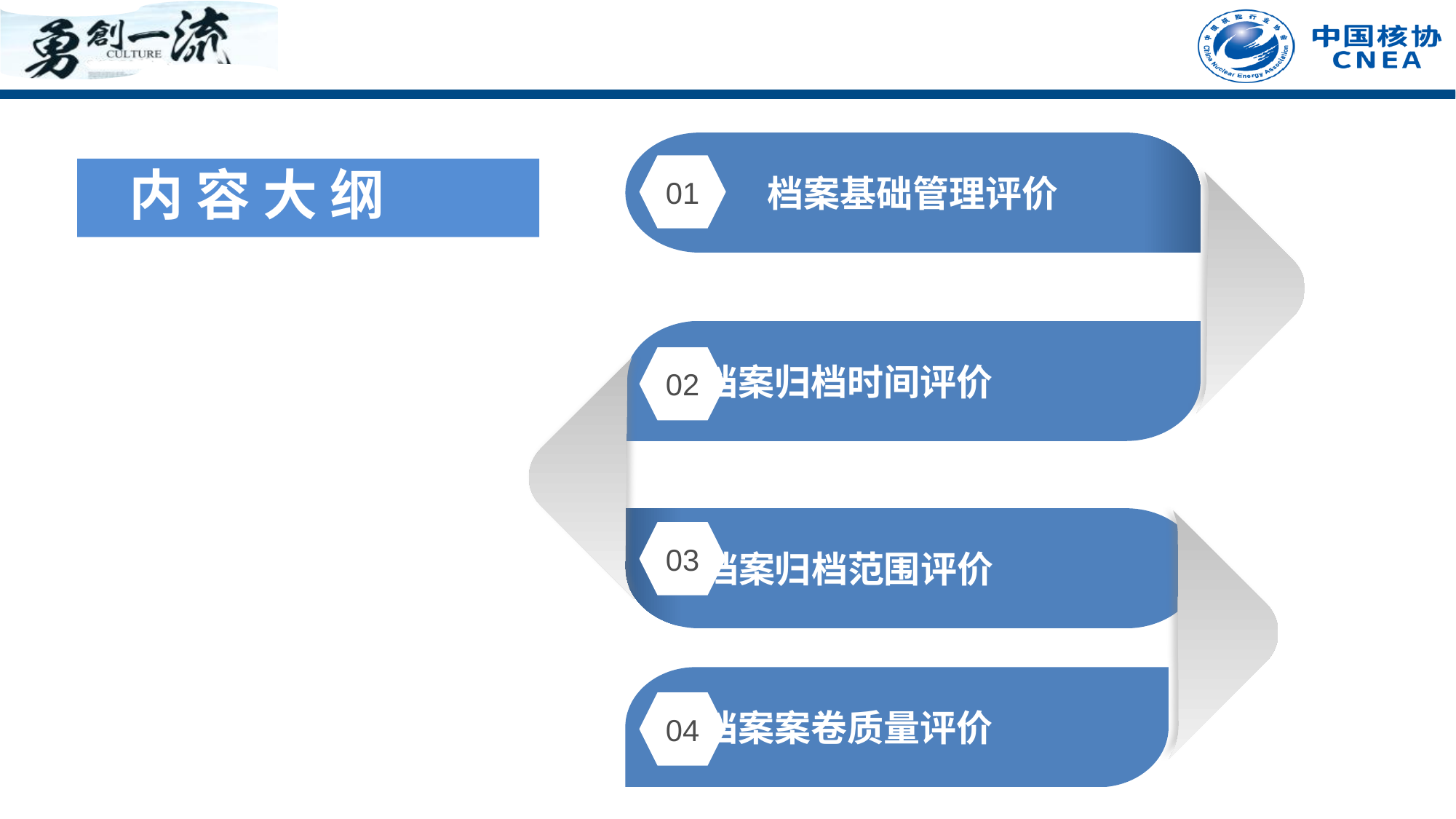

档案基础管理评价
内 容 大 纲
01

       档案归档时间评价
02

       档案归档范围评价
03

       档案案卷质量评价
04